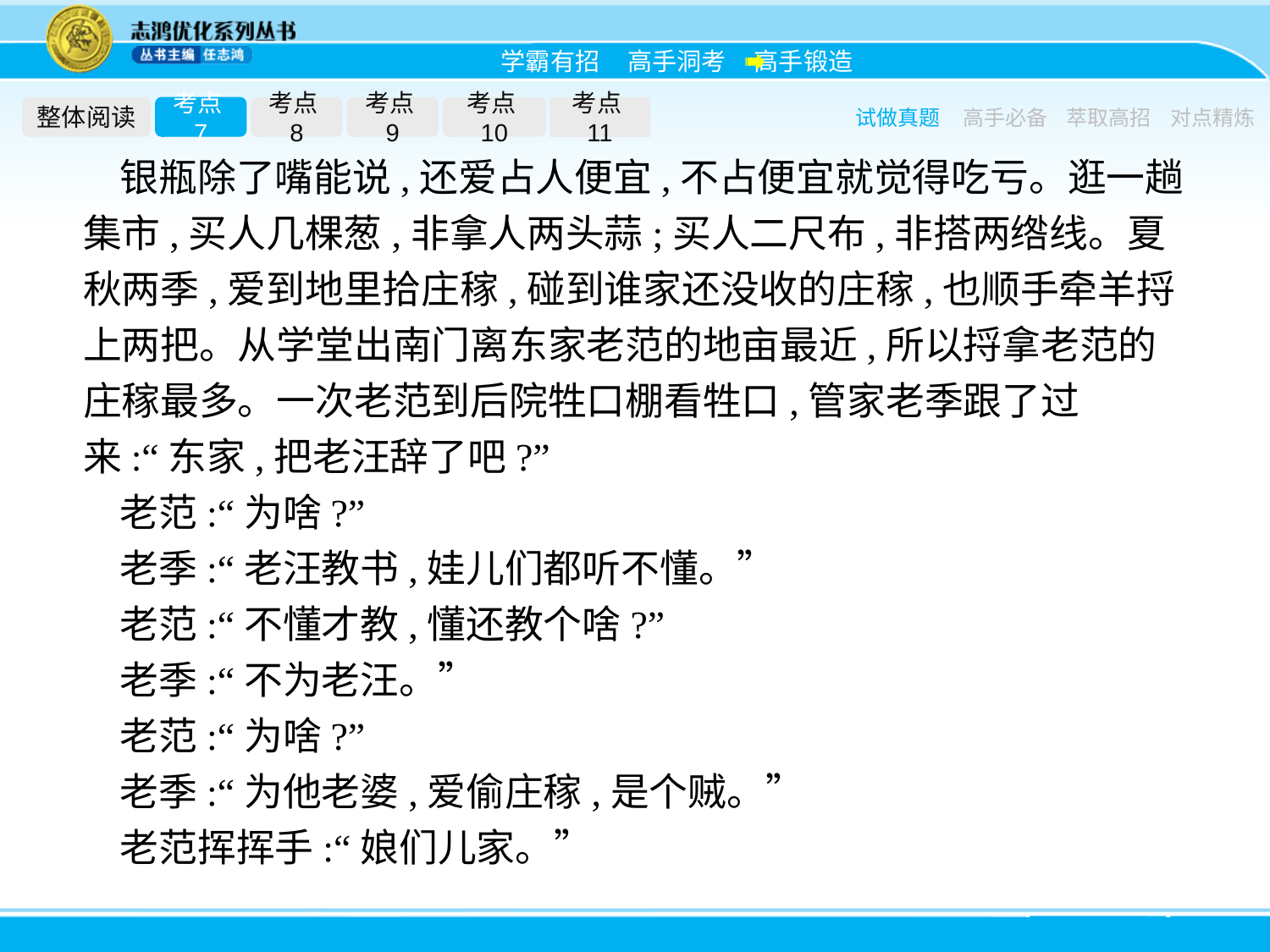

整体阅读
考点7
考点8
考点9
考点10
考点11
试做真题
高手必备
萃取高招
对点精炼
银瓶除了嘴能说,还爱占人便宜,不占便宜就觉得吃亏。逛一趟集市,买人几棵葱,非拿人两头蒜;买人二尺布,非搭两绺线。夏秋两季,爱到地里拾庄稼,碰到谁家还没收的庄稼,也顺手牵羊捋上两把。从学堂出南门离东家老范的地亩最近,所以捋拿老范的庄稼最多。一次老范到后院牲口棚看牲口,管家老季跟了过来:“东家,把老汪辞了吧?”
老范:“为啥?”
老季:“老汪教书,娃儿们都听不懂。”
老范:“不懂才教,懂还教个啥?”
老季:“不为老汪。”
老范:“为啥?”
老季:“为他老婆,爱偷庄稼,是个贼。”
老范挥挥手:“娘们儿家。”